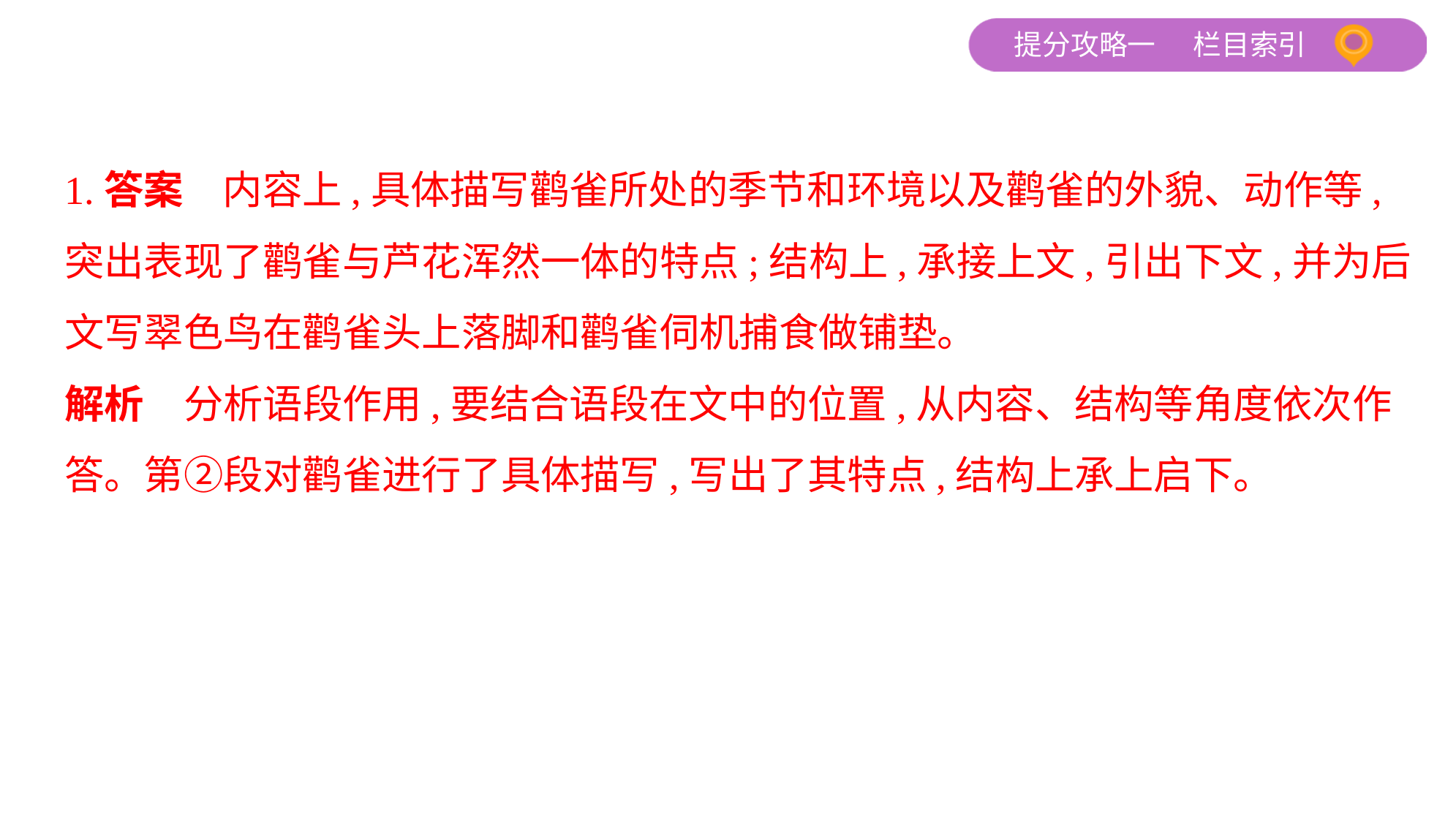

1.答案　内容上,具体描写鹳雀所处的季节和环境以及鹳雀的外貌、动作等,
突出表现了鹳雀与芦花浑然一体的特点;结构上,承接上文,引出下文,并为后
文写翠色鸟在鹳雀头上落脚和鹳雀伺机捕食做铺垫。
解析　分析语段作用,要结合语段在文中的位置,从内容、结构等角度依次作
答。第②段对鹳雀进行了具体描写,写出了其特点,结构上承上启下。